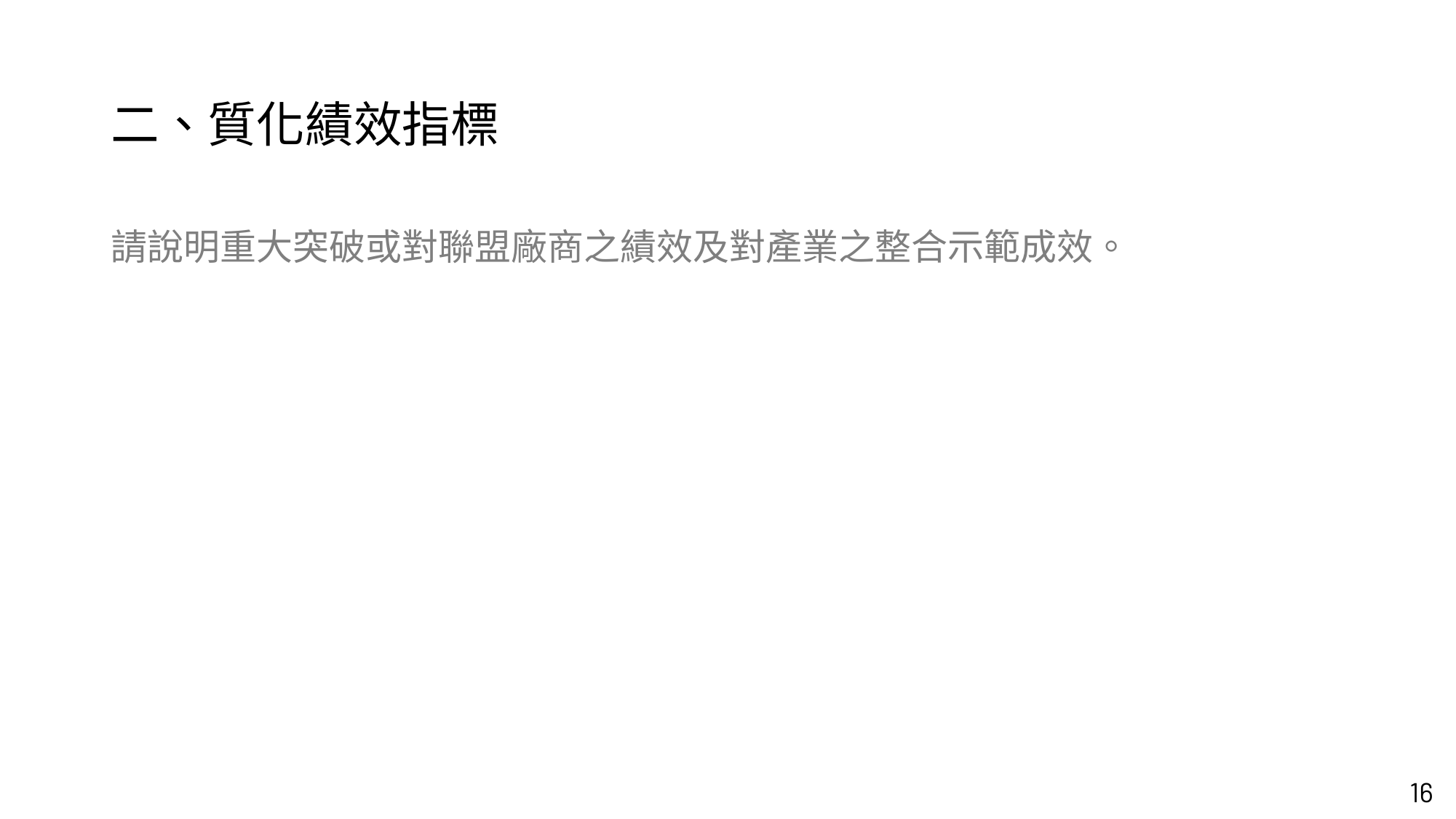

# 二、質化績效指標
請說明重大突破或對聯盟廠商之績效及對產業之整合示範成效。
16